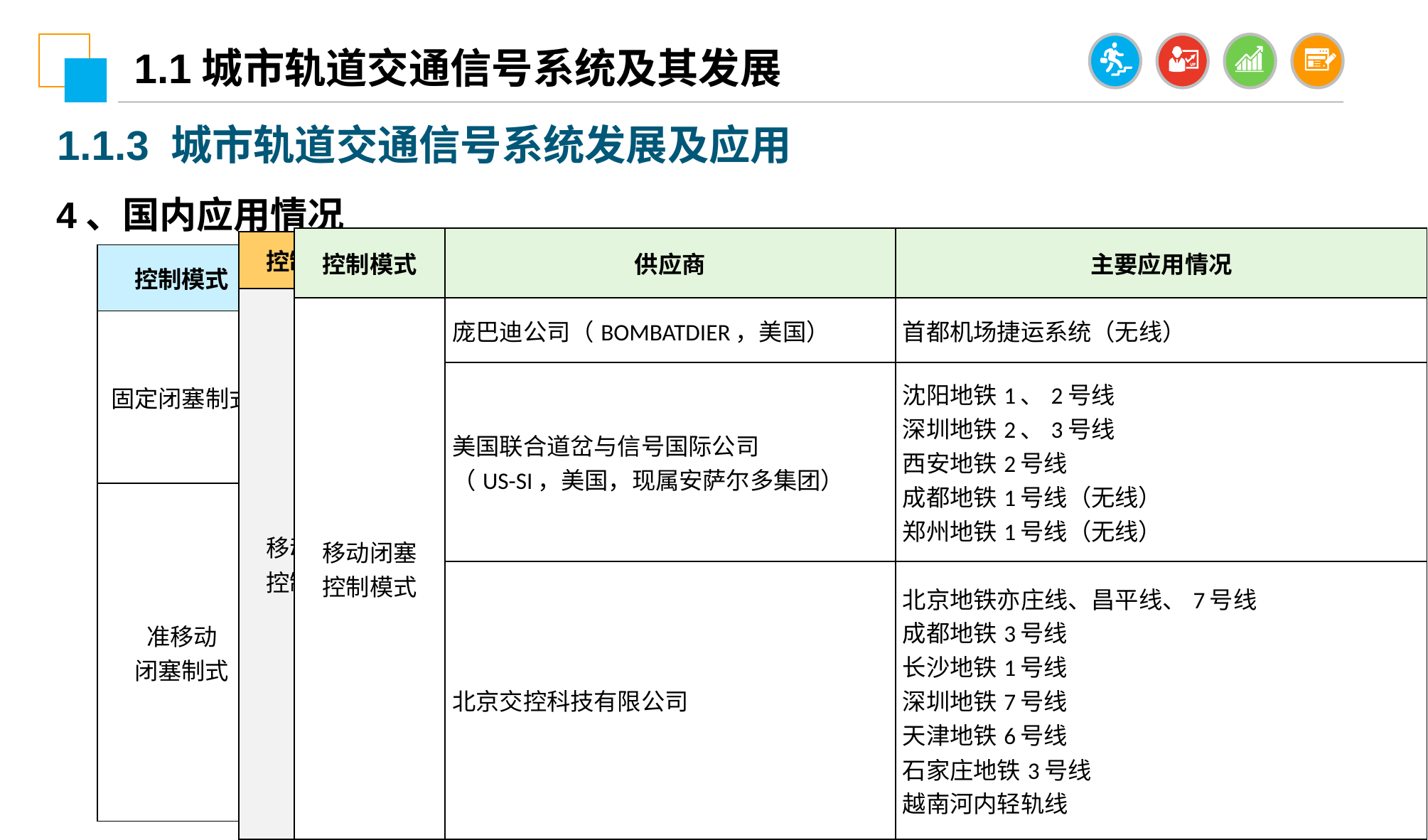

1.1城市轨道交通信号系统及其发展
1.1.3 城市轨道交通信号系统发展及应用
4、国内应用情况
| 控制模式 | 供应商 | 主要应用情况 |
| --- | --- | --- |
| 移动闭塞 控制模式 | 庞巴迪公司（BOMBATDIER，美国） | 首都机场捷运系统（无线） |
|  | 美国联合道岔与信号国际公司 （US-SI，美国，现属安萨尔多集团） | 沈阳地铁1、2号线 深圳地铁2、3号线 西安地铁2号线 成都地铁1号线（无线） 郑州地铁1号线（无线） |
|  | 北京交控科技有限公司 | 北京地铁亦庄线、昌平线、7号线 成都地铁3号线 长沙地铁1号线 深圳地铁7号线 天津地铁6号线 石家庄地铁3号线 越南河内轻轨线 |
| 控制模式 | 供应商 | 主要应用情况 |
| --- | --- | --- |
| 移动闭塞 控制模式 | 阿尔卡特公司 （ALCATEL，法国，现属泰雷兹集团） | 武汉轻轨1号线（环线 广州地铁3号线（环线） 上海地铁6、7、8、9、11号线（环线） 北京地铁4号线、大兴线（无线） 港九铁路西线（环线） 南京地铁4号线、机场线 合肥地铁1号线 |
|  | 西门子公司（SIEMENS，德国） | 广州地铁4、5号线 深圳地铁4号线（无线） 广佛线（无线） 北京地铁10号线（无线） 南京地铁2、3号线（无线） 苏州地铁1号线（无线） |
|  | 阿尔斯通公司（ALSTOM，法国） | 北京地铁2号线（无线+波导管） 北京机场线（波导管） 广州地铁6号线（波导管） 上海地铁10号线（无线） |
| 控制模式 | 供应商 | 主要应用情况 |
| --- | --- | --- |
| 固定闭塞制式 | 西屋公司（WESTING HOUSE ，英国） | 北京地铁1号线、八通线、13号线 |
|  | 美国通用铁路信号有限公司（GRS ，美国） | 上海地铁1号线 |
|  | 西门子公司（SIEMENS，德国） | 上海地铁5号线（点式应答器） |
| 准移动 闭塞制式 | 西门子公司（SIEMENS，德国） | 广州地铁1、2号线 深圳地铁1号线 南京地铁1号线 |
|  | 阿尔斯通公司（ALSTOM，法国） | 上海地铁3、4号线 香港机场快速线 |
|  | 美国联合道岔与信号国际公司 （US-SI，美国，现属安萨尔多集团） | 上海地铁2号线 天津滨海线 |
|  | 西屋公司（WESTING HOUSE ，英国） | 北京地铁5号线 天津地铁1号线 |